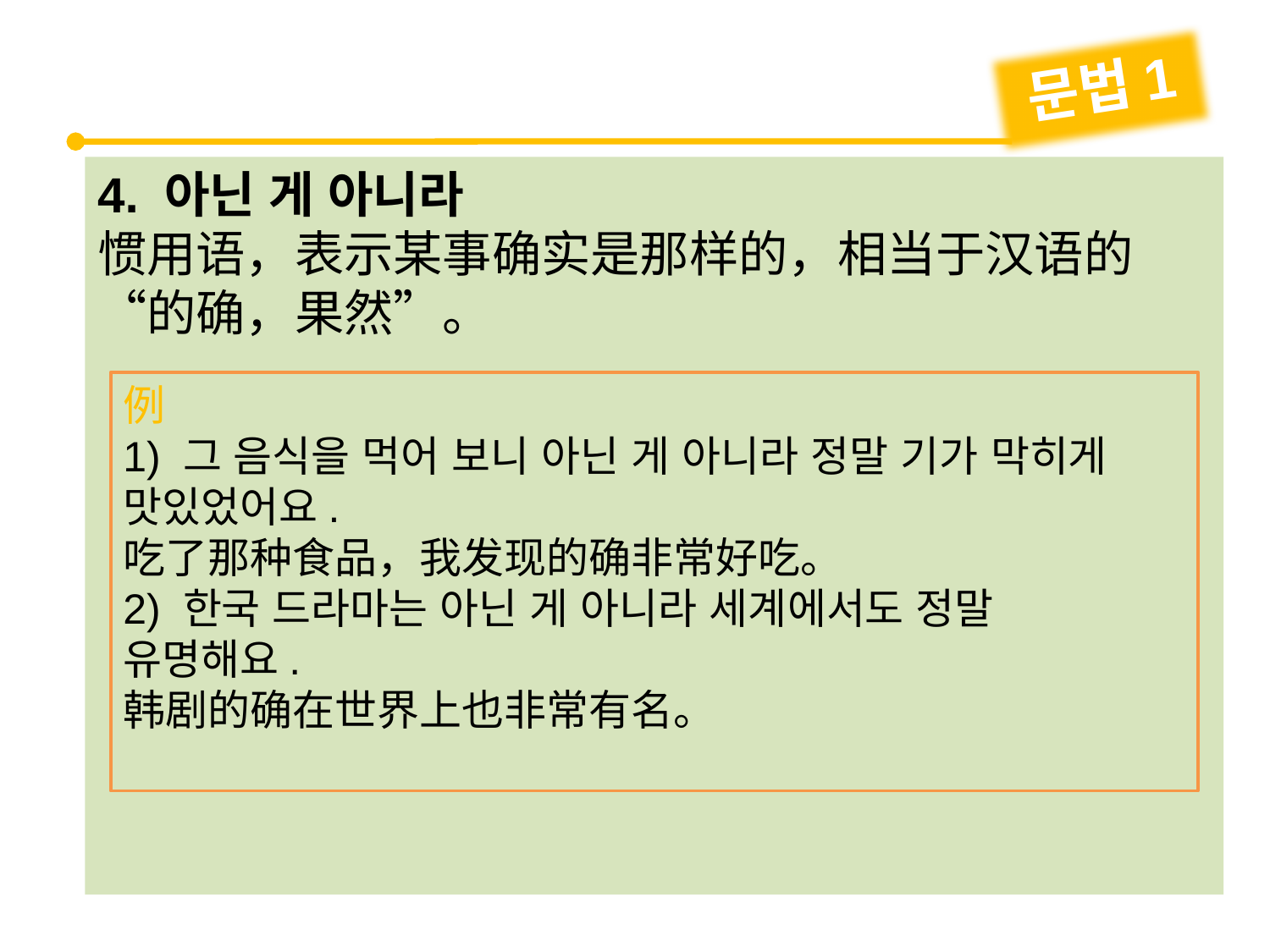

문법1
4. 아닌 게 아니라
惯用语，表示某事确实是那样的，相当于汉语的“的确，果然”。

例
1) 그 음식을 먹어 보니 아닌 게 아니라 정말 기가 막히게 맛있었어요.
吃了那种食品，我发现的确非常好吃。
2) 한국 드라마는 아닌 게 아니라 세계에서도 정말
유명해요.
韩剧的确在世界上也非常有名。